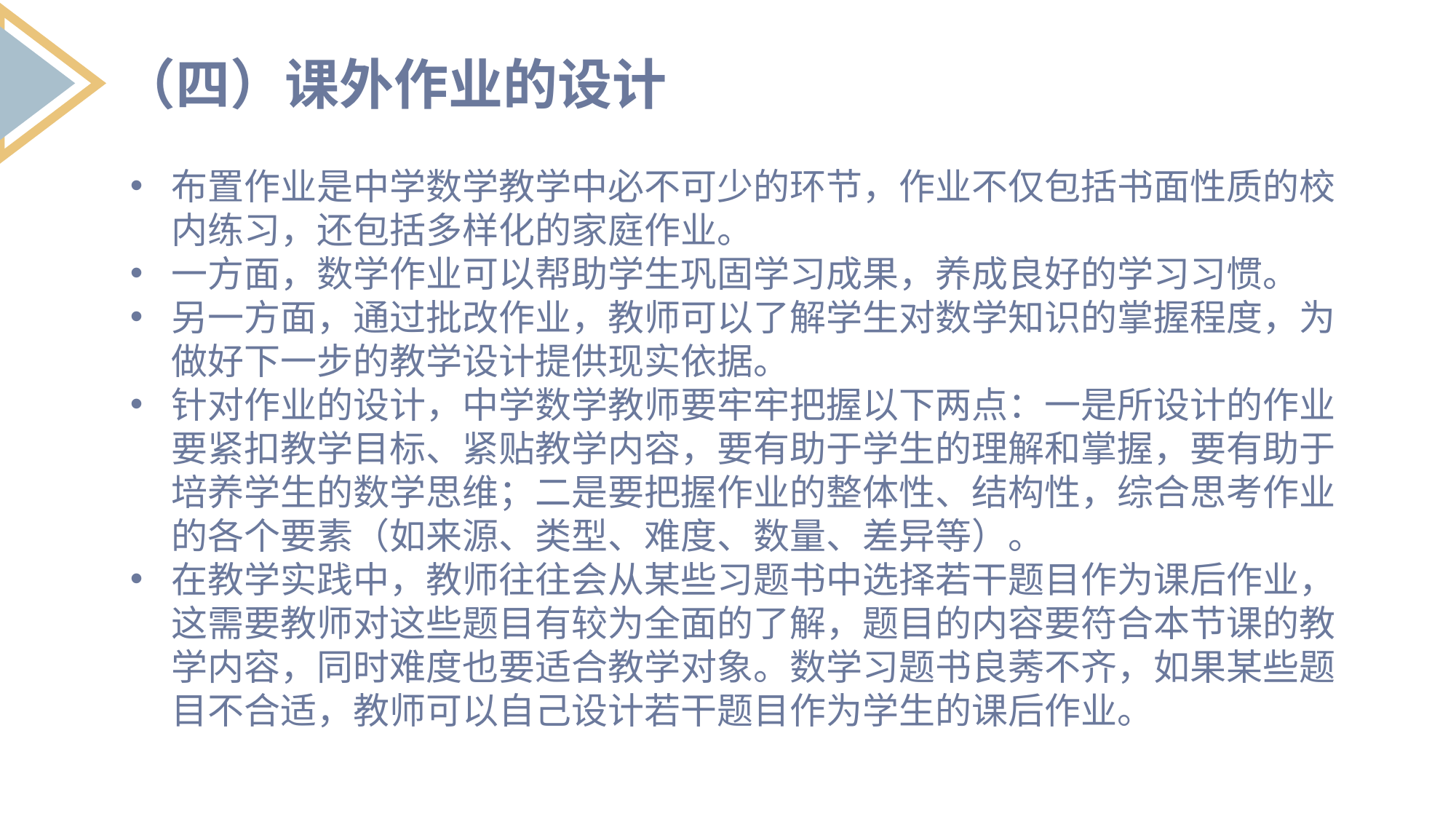

（四）课外作业的设计

布置作业是中学数学教学中必不可少的环节，作业不仅包括书面性质的校内练习，还包括多样化的家庭作业。
一方面，数学作业可以帮助学生巩固学习成果，养成良好的学习习惯。
另一方面，通过批改作业，教师可以了解学生对数学知识的掌握程度，为做好下一步的教学设计提供现实依据。
针对作业的设计，中学数学教师要牢牢把握以下两点：一是所设计的作业要紧扣教学目标、紧贴教学内容，要有助于学生的理解和掌握，要有助于培养学生的数学思维；二是要把握作业的整体性、结构性，综合思考作业的各个要素（如来源、类型、难度、数量、差异等）。
在教学实践中，教师往往会从某些习题书中选择若干题目作为课后作业，这需要教师对这些题目有较为全面的了解，题目的内容要符合本节课的教学内容，同时难度也要适合教学对象。数学习题书良莠不齐，如果某些题目不合适，教师可以自己设计若干题目作为学生的课后作业。
列出要点